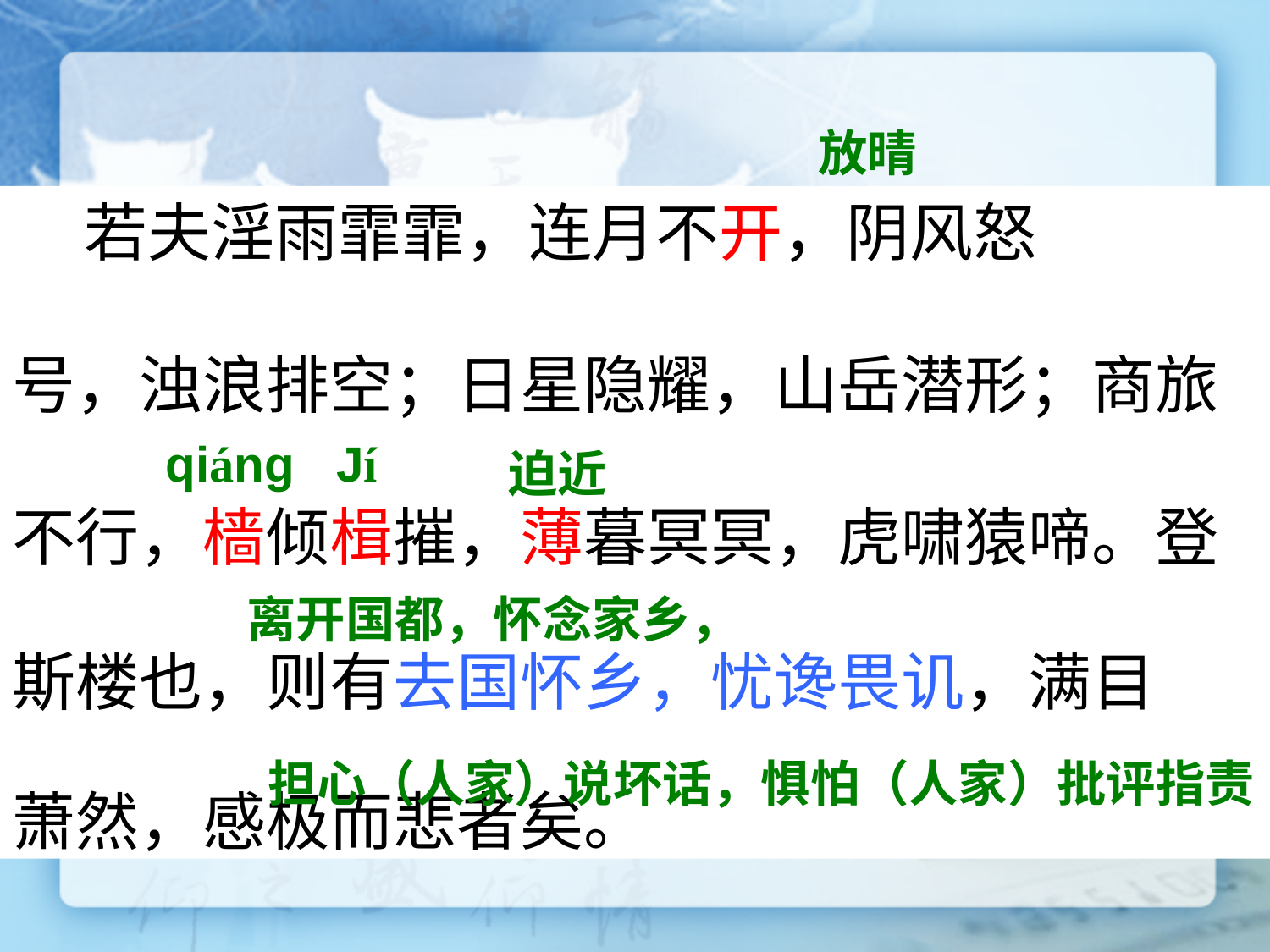

#
放晴
    若夫淫雨霏霏，连月不开，阴风怒

号，浊浪排空；日星隐耀，山岳潜形；商旅

不行，樯倾楫摧，薄暮冥冥，虎啸猿啼。登

斯楼也，则有去国怀乡，忧谗畏讥，满目

萧然，感极而悲者矣。
qiáng
Jí
迫近
离开国都，怀念家乡，
担心（人家）说坏话，惧怕（人家）批评指责